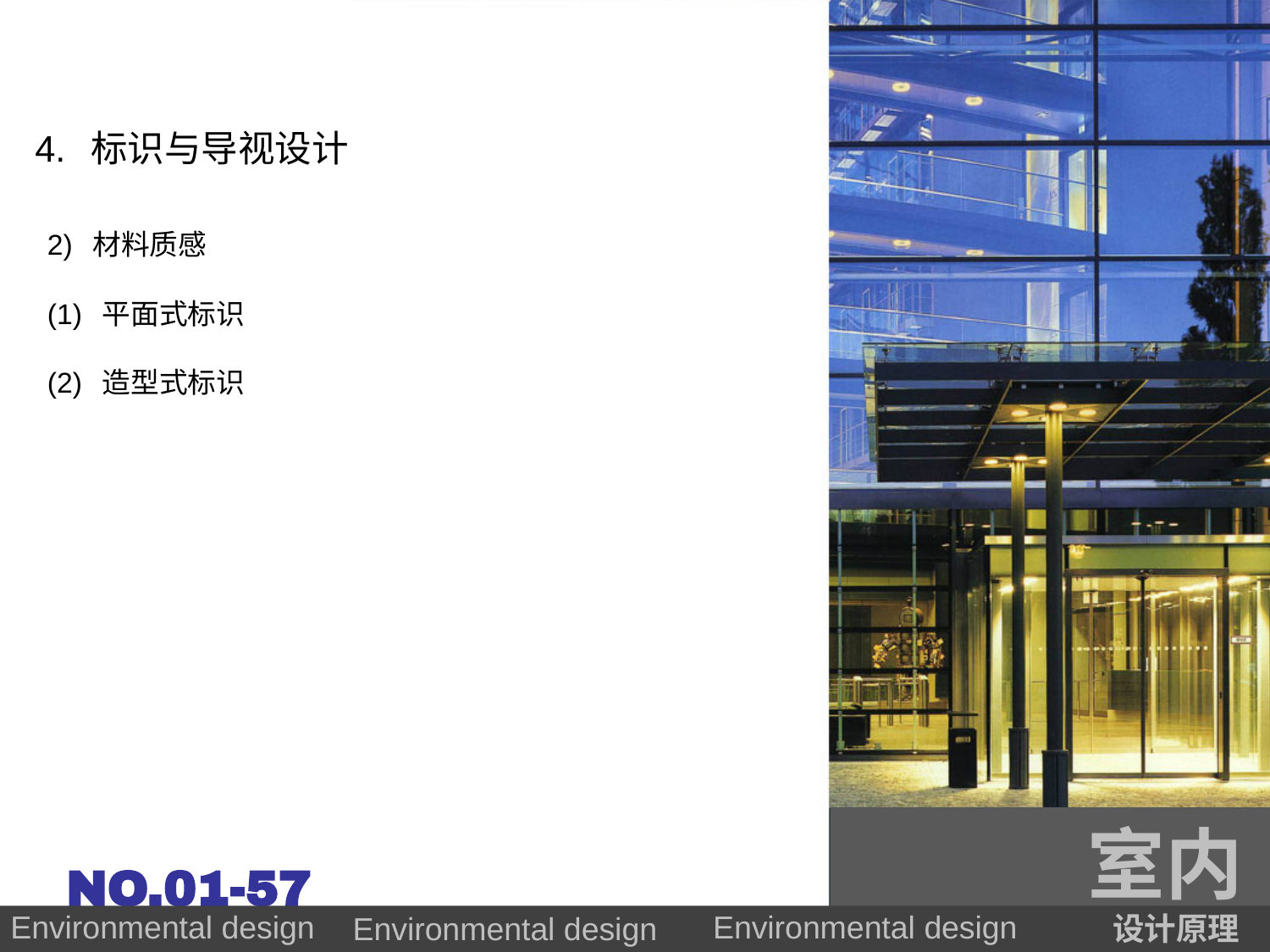

# 4. 标识与导视设计
2) 材料质感
(1) 平面式标识
(2) 造型式标识

室内

NO.01-57
设计原理
Environmental design
Environmental design
Environmental design